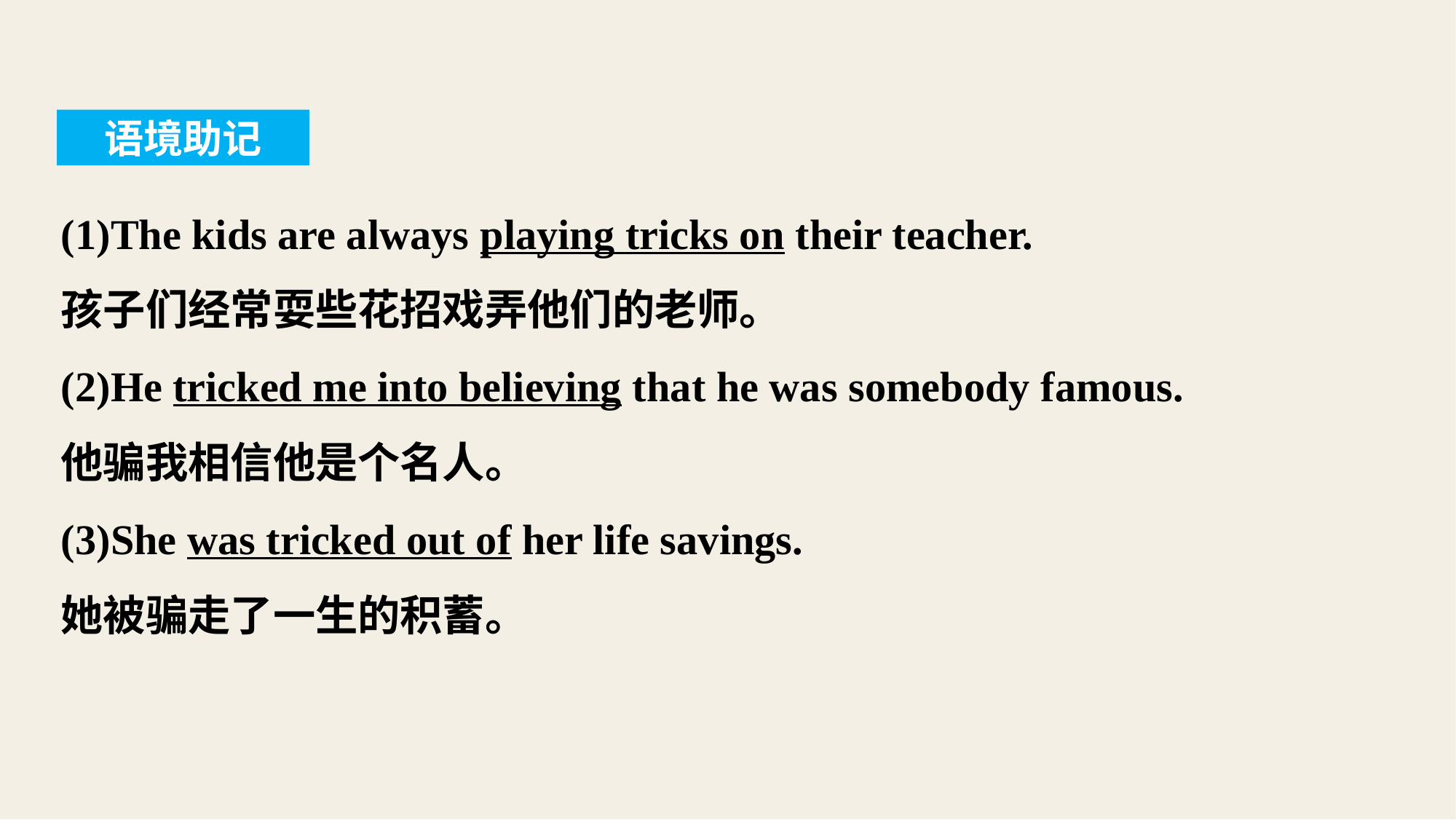

语境助记
(1)The kids are always playing tricks on their teacher.
孩子们经常耍些花招戏弄他们的老师。
(2)He tricked me into believing that he was somebody famous.
他骗我相信他是个名人。
(3)She was tricked out of her life savings.
她被骗走了一生的积蓄。